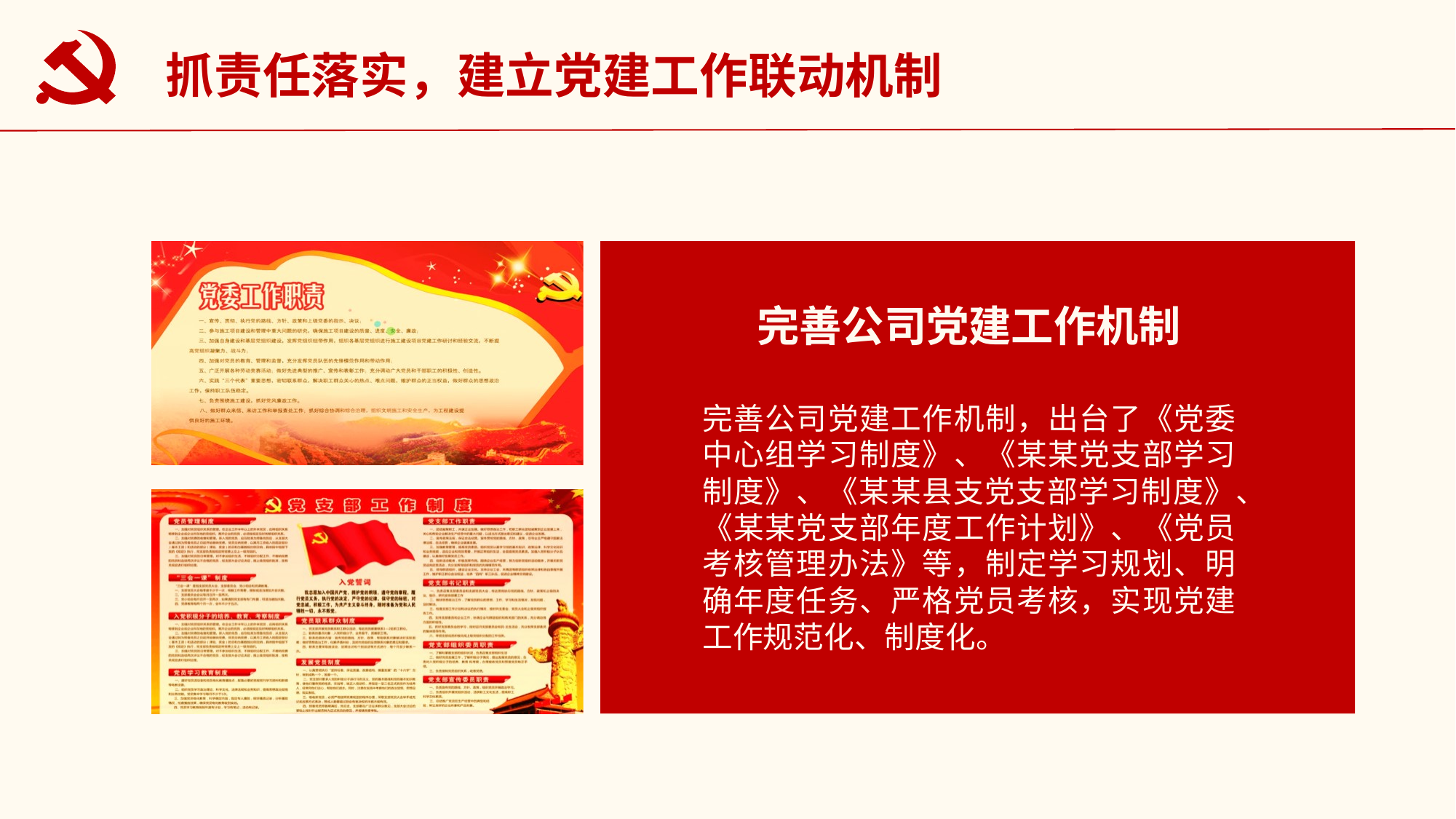

抓责任落实，建立党建工作联动机制

完善公司党建工作机制
完善公司党建工作机制，出台了《党委中心组学习制度》、《某某党支部学习制度》、《某某县支党支部学习制度》、《某某党支部年度工作计划》、《党员考核管理办法》等，制定学习规划、明确年度任务、严格党员考核，实现党建工作规范化、制度化。